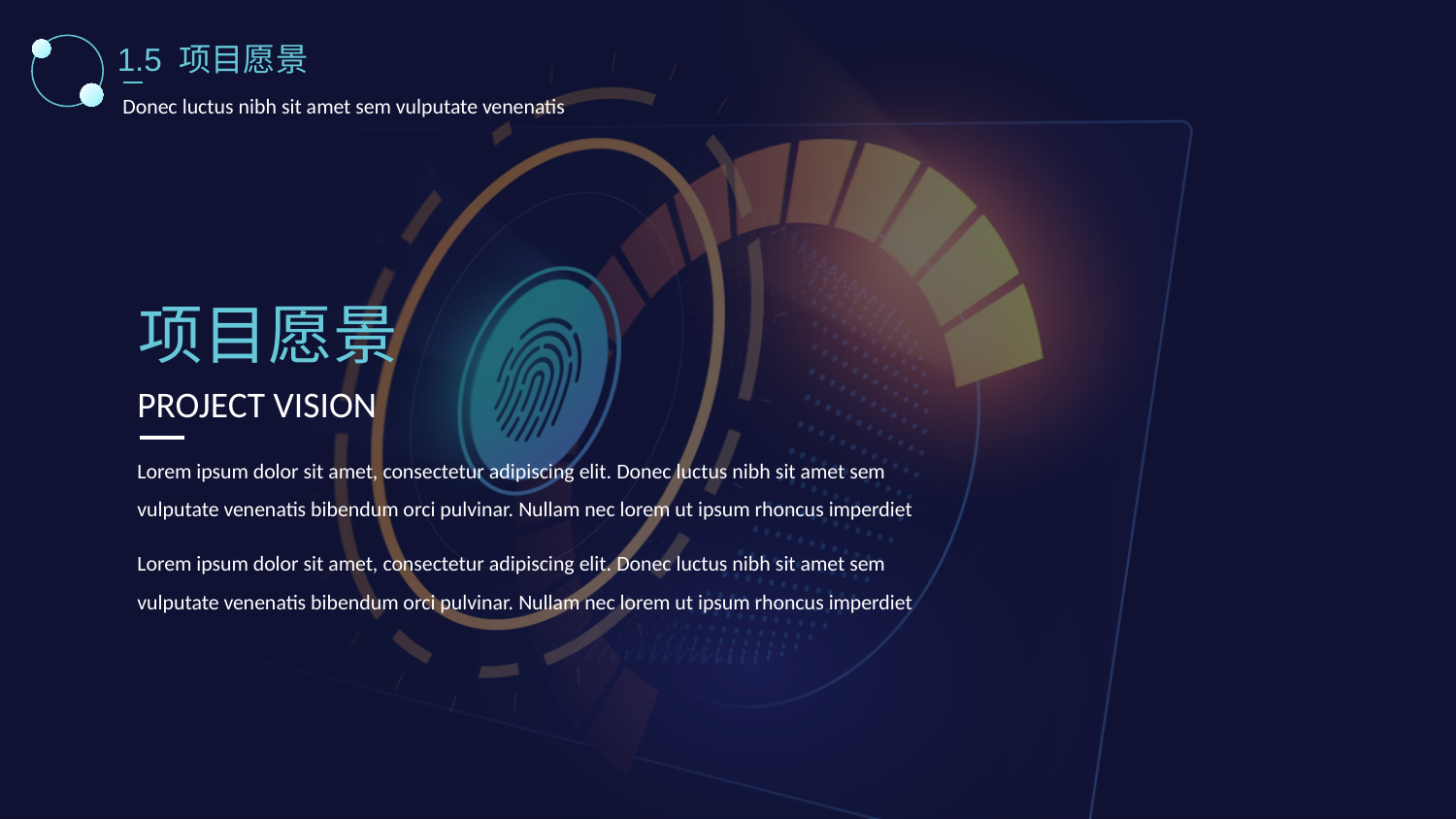

1.5 项目愿景

Donec luctus nibh sit amet sem vulputate venenatis
项目愿景
PROJECT VISION
Lorem ipsum dolor sit amet, consectetur adipiscing elit. Donec luctus nibh sit amet sem vulputate venenatis bibendum orci pulvinar. Nullam nec lorem ut ipsum rhoncus imperdiet
Lorem ipsum dolor sit amet, consectetur adipiscing elit. Donec luctus nibh sit amet sem vulputate venenatis bibendum orci pulvinar. Nullam nec lorem ut ipsum rhoncus imperdiet